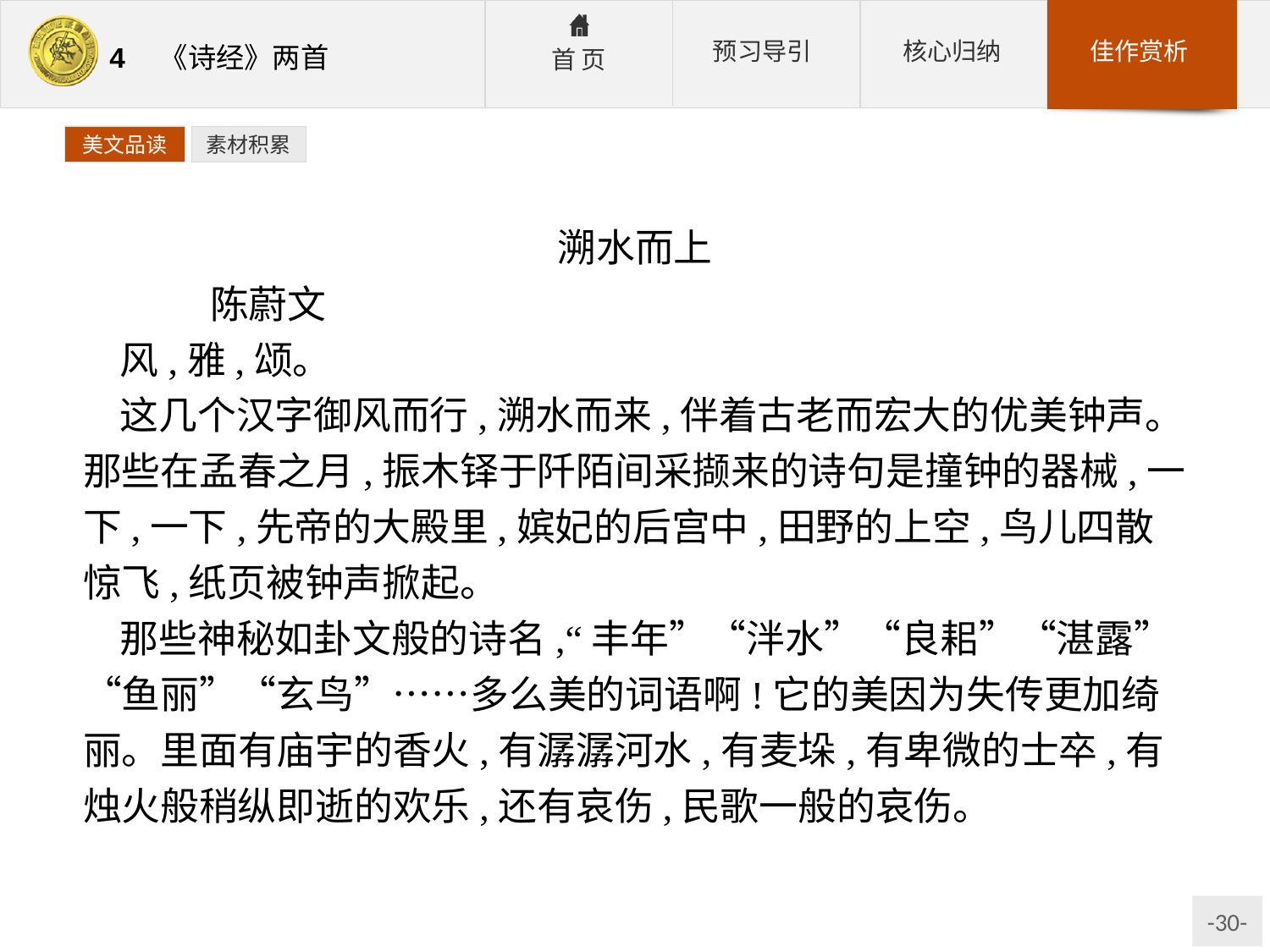

美文品读
素材积累
溯水而上
	陈蔚文
风,雅,颂。
这几个汉字御风而行,溯水而来,伴着古老而宏大的优美钟声。那些在孟春之月,振木铎于阡陌间采撷来的诗句是撞钟的器械,一下,一下,先帝的大殿里,嫔妃的后宫中,田野的上空,鸟儿四散惊飞,纸页被钟声掀起。
那些神秘如卦文般的诗名,“丰年”“泮水”“良耜”“湛露”“鱼丽”“玄鸟”……多么美的词语啊!它的美因为失传更加绮丽。里面有庙宇的香火,有潺潺河水,有麦垛,有卑微的士卒,有烛火般稍纵即逝的欢乐,还有哀伤,民歌一般的哀伤。